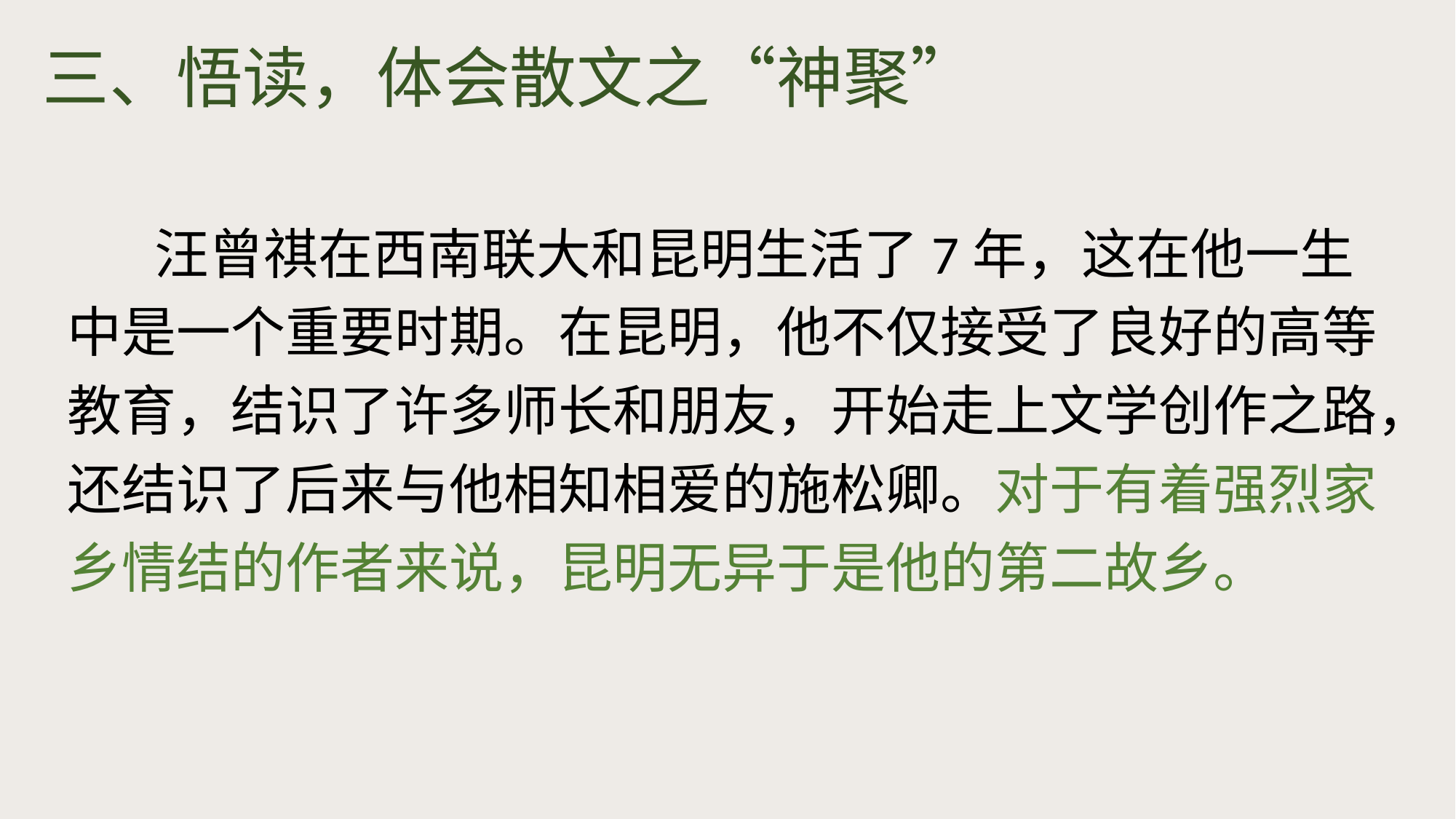

三、悟读，体会散文之“神聚”
      汪曾祺在西南联大和昆明生活了7年，这在他一生中是一个重要时期。在昆明，他不仅接受了良好的高等教育，结识了许多师长和朋友，开始走上文学创作之路，还结识了后来与他相知相爱的施松卿。对于有着强烈家乡情结的作者来说，昆明无异于是他的第二故乡。